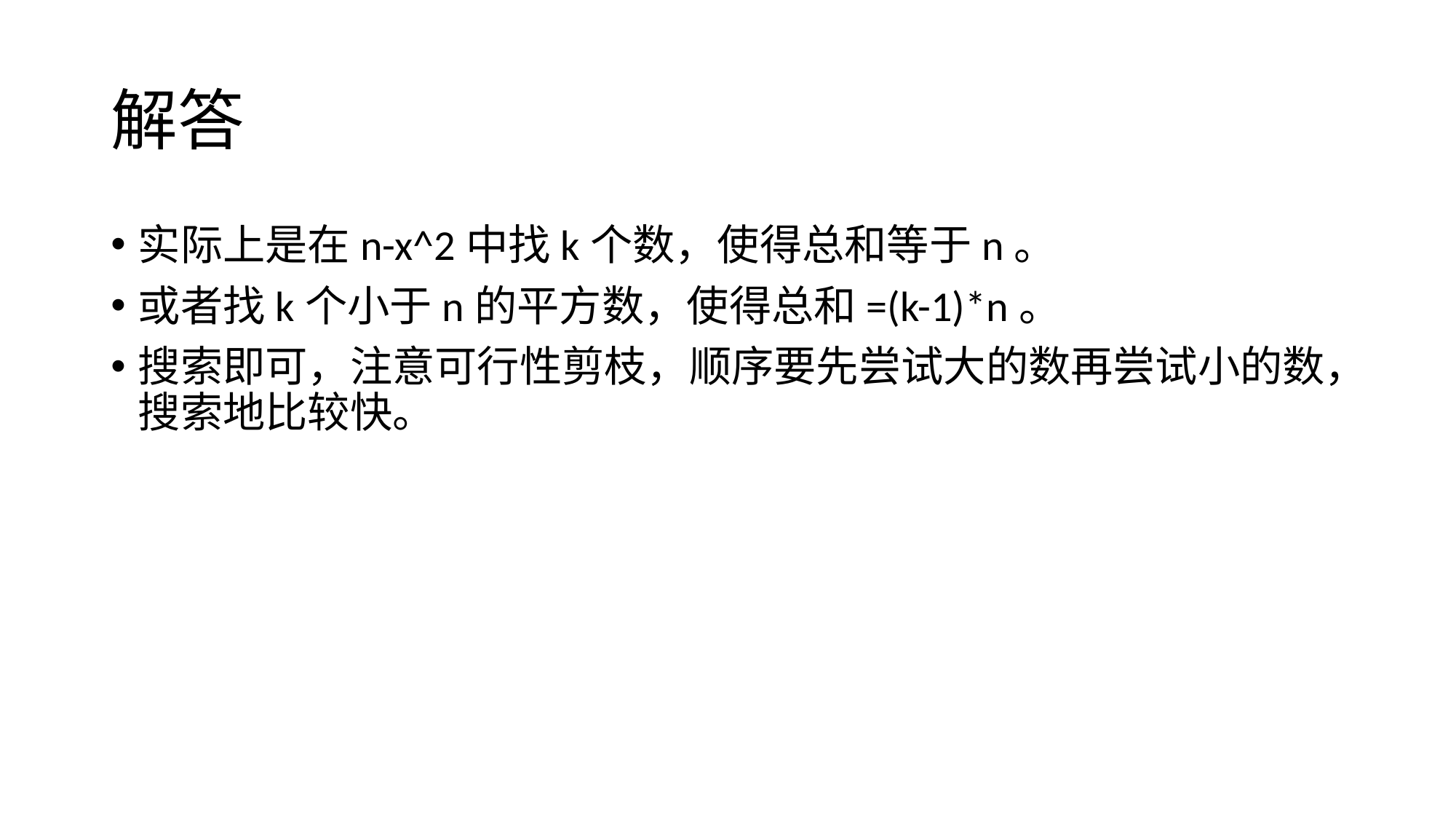

# 解答
实际上是在n-x^2中找k个数，使得总和等于n。
或者找k个小于n的平方数，使得总和=(k-1)*n。
搜索即可，注意可行性剪枝，顺序要先尝试大的数再尝试小的数，搜索地比较快。